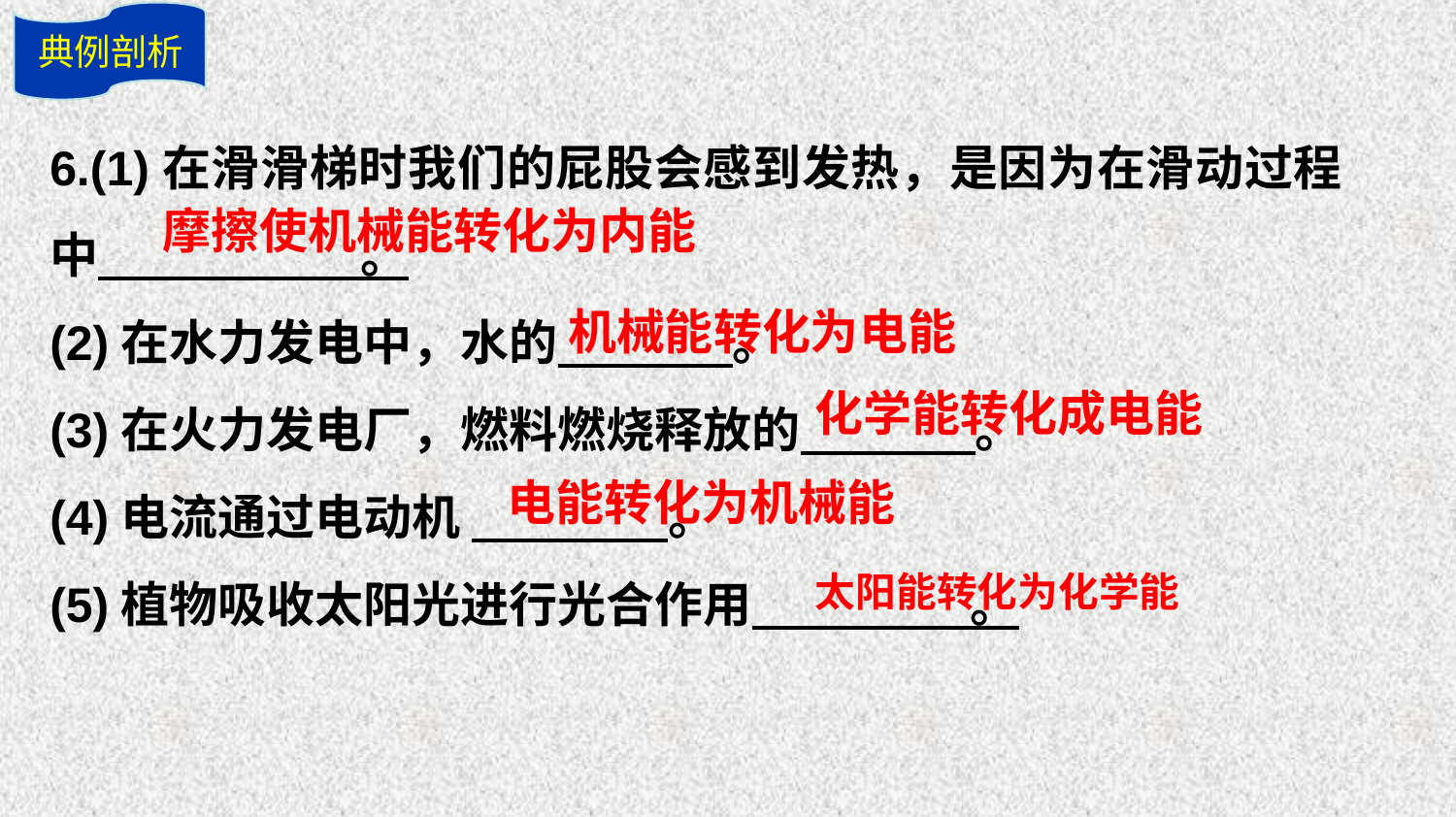

典例剖析
6.(1)在滑滑梯时我们的屁股会感到发热，是因为在滑动过程中                        。
(2)在水力发电中，水的                。
(3)在火力发电厂，燃料燃烧释放的                。
(4)电流通过电动机                   。
(5)植物吸收太阳光进行光合作用                    。

摩擦使机械能转化为内能
机械能转化为电能
化学能转化成电能
电能转化为机械能
  太阳能转化为化学能